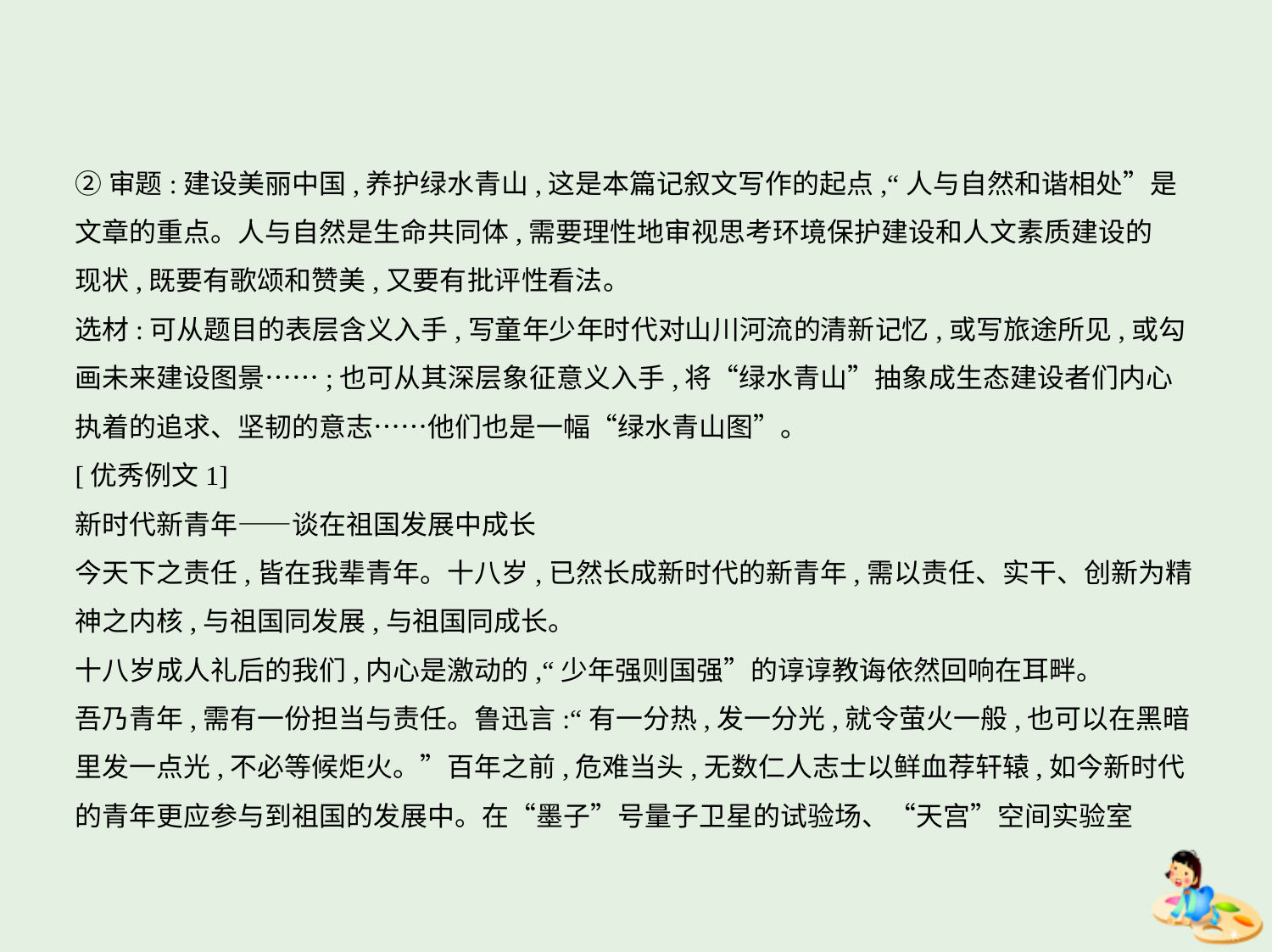

②审题:建设美丽中国,养护绿水青山,这是本篇记叙文写作的起点,“人与自然和谐相处”是
文章的重点。人与自然是生命共同体,需要理性地审视思考环境保护建设和人文素质建设的
现状,既要有歌颂和赞美,又要有批评性看法。
选材:可从题目的表层含义入手,写童年少年时代对山川河流的清新记忆,或写旅途所见,或勾
画未来建设图景……;也可从其深层象征意义入手,将“绿水青山”抽象成生态建设者们内心
执着的追求、坚韧的意志……他们也是一幅“绿水青山图”。
[优秀例文1]
新时代新青年——谈在祖国发展中成长
今天下之责任,皆在我辈青年。十八岁,已然长成新时代的新青年,需以责任、实干、创新为精
神之内核,与祖国同发展,与祖国同成长。
十八岁成人礼后的我们,内心是激动的,“少年强则国强”的谆谆教诲依然回响在耳畔。
吾乃青年,需有一份担当与责任。鲁迅言:“有一分热,发一分光,就令萤火一般,也可以在黑暗
里发一点光,不必等候炬火。”百年之前,危难当头,无数仁人志士以鲜血荐轩辕,如今新时代
的青年更应参与到祖国的发展中。在“墨子”号量子卫星的试验场、“天宫”空间实验室